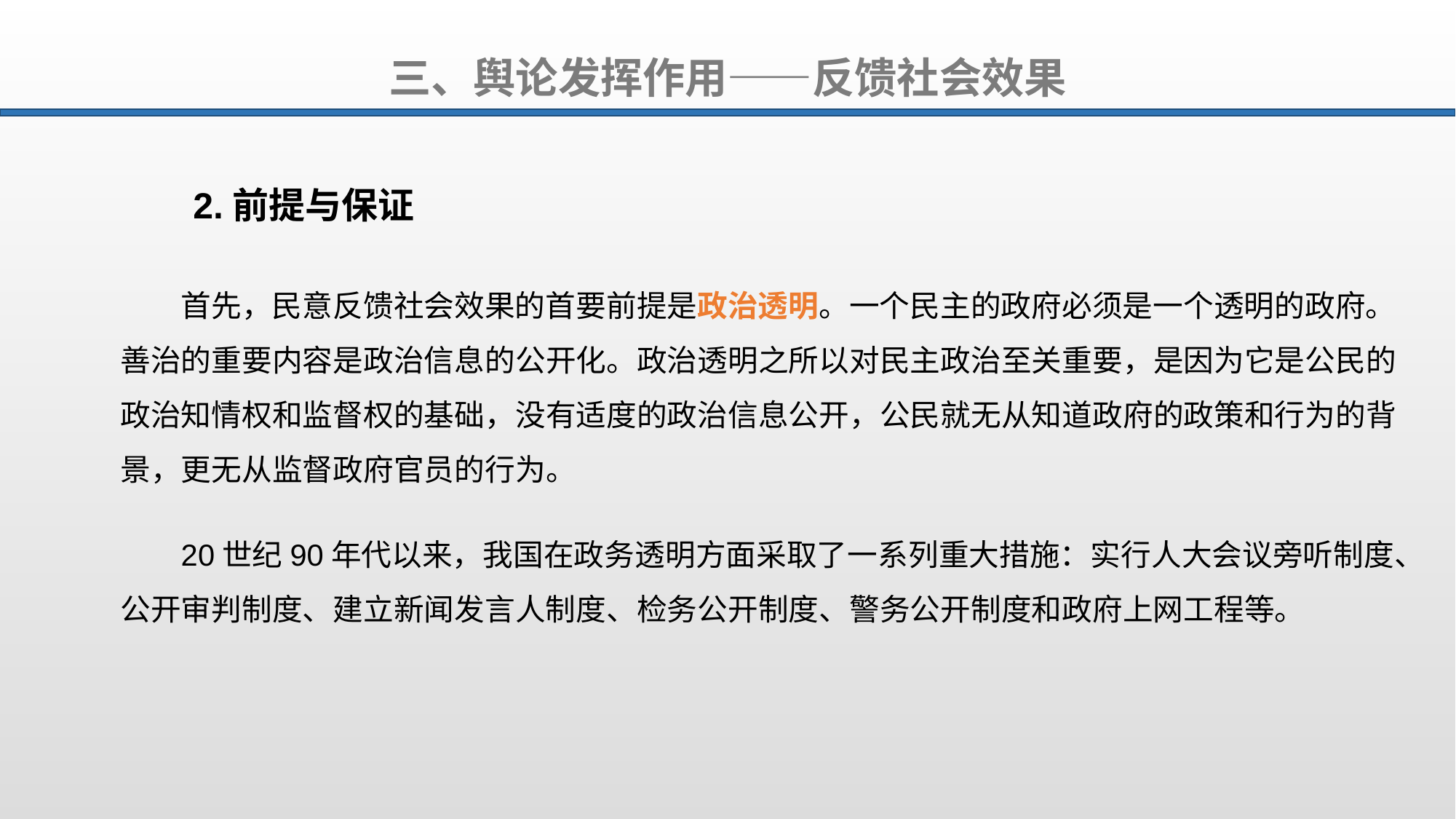

三、舆论发挥作用——反馈社会效果

2.前提与保证
首先，民意反馈社会效果的首要前提是政治透明。一个民主的政府必须是一个透明的政府。善治的重要内容是政治信息的公开化。政治透明之所以对民主政治至关重要，是因为它是公民的政治知情权和监督权的基础，没有适度的政治信息公开，公民就无从知道政府的政策和行为的背景，更无从监督政府官员的行为。
20世纪90年代以来，我国在政务透明方面采取了一系列重大措施：实行人大会议旁听制度、公开审判制度、建立新闻发言人制度、检务公开制度、警务公开制度和政府上网工程等。